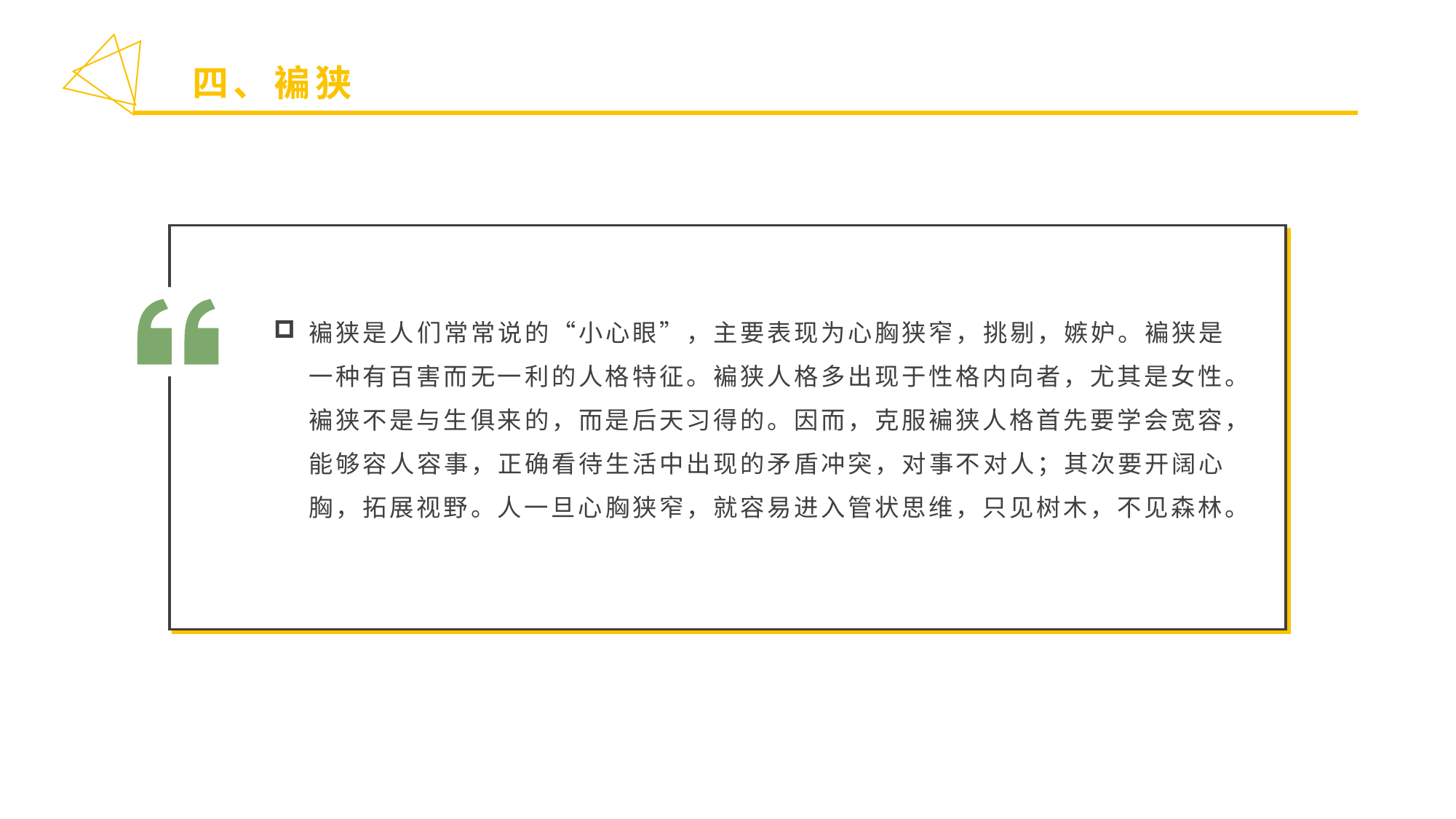

四、褊狭

褊狭是人们常常说的“小心眼”，主要表现为心胸狭窄，挑剔，嫉妒。褊狭是一种有百害而无一利的人格特征。褊狭人格多出现于性格内向者，尤其是女性。褊狭不是与生俱来的，而是后天习得的。因而，克服褊狭人格首先要学会宽容，能够容人容事，正确看待生活中出现的矛盾冲突，对事不对人；其次要开阔心胸，拓展视野。人一旦心胸狭窄，就容易进入管状思维，只见树木，不见森林。